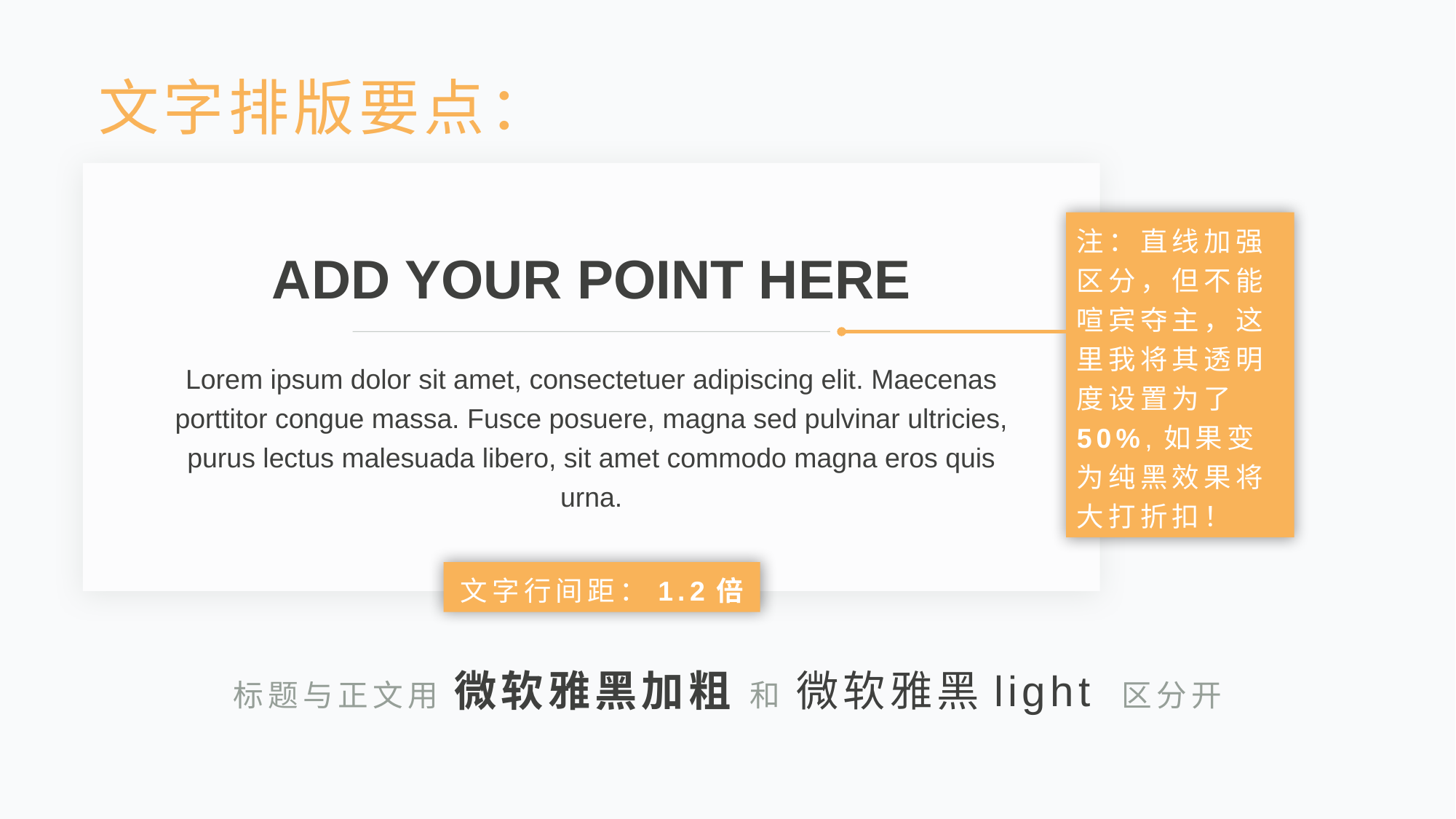

文字排版要点：

注：直线加强区分，但不能喧宾夺主，这里我将其透明度设置为了50%,如果变为纯黑效果将大打折扣！
ADD YOUR POINT HERE
Lorem ipsum dolor sit amet, consectetuer adipiscing elit. Maecenas porttitor congue massa. Fusce posuere, magna sed pulvinar ultricies, purus lectus malesuada libero, sit amet commodo magna eros quis urna.
文字行间距：1.2倍
标题与正文用 微软雅黑加粗 和 微软雅黑light 区分开